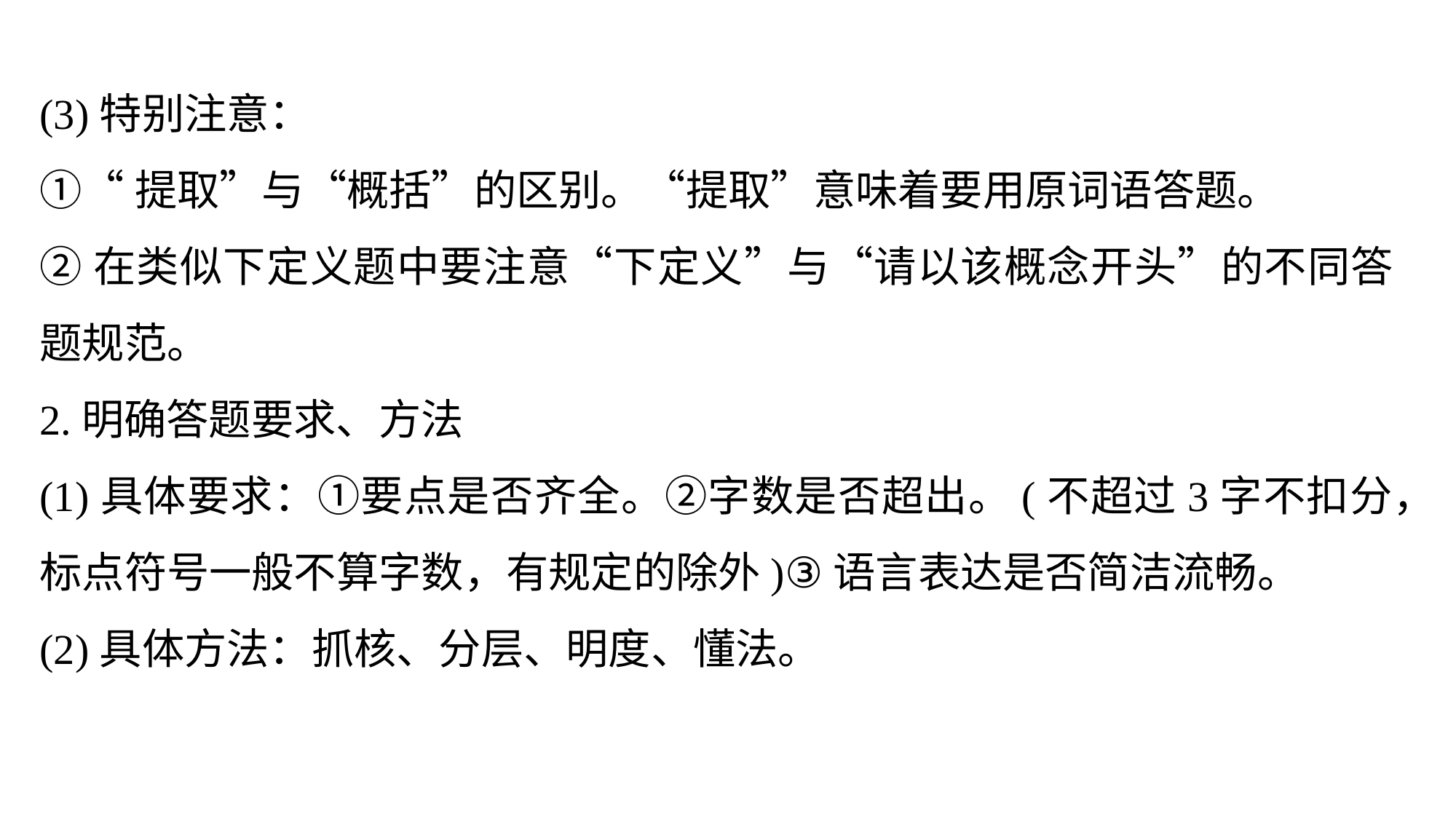

(3)特别注意：
①“提取”与“概括”的区别。“提取”意味着要用原词语答题。
②在类似下定义题中要注意“下定义”与“请以该概念开头”的不同答题规范。
2.明确答题要求、方法
(1)具体要求：①要点是否齐全。②字数是否超出。(不超过3字不扣分，标点符号一般不算字数，有规定的除外)③语言表达是否简洁流畅。
(2)具体方法：抓核、分层、明度、懂法。